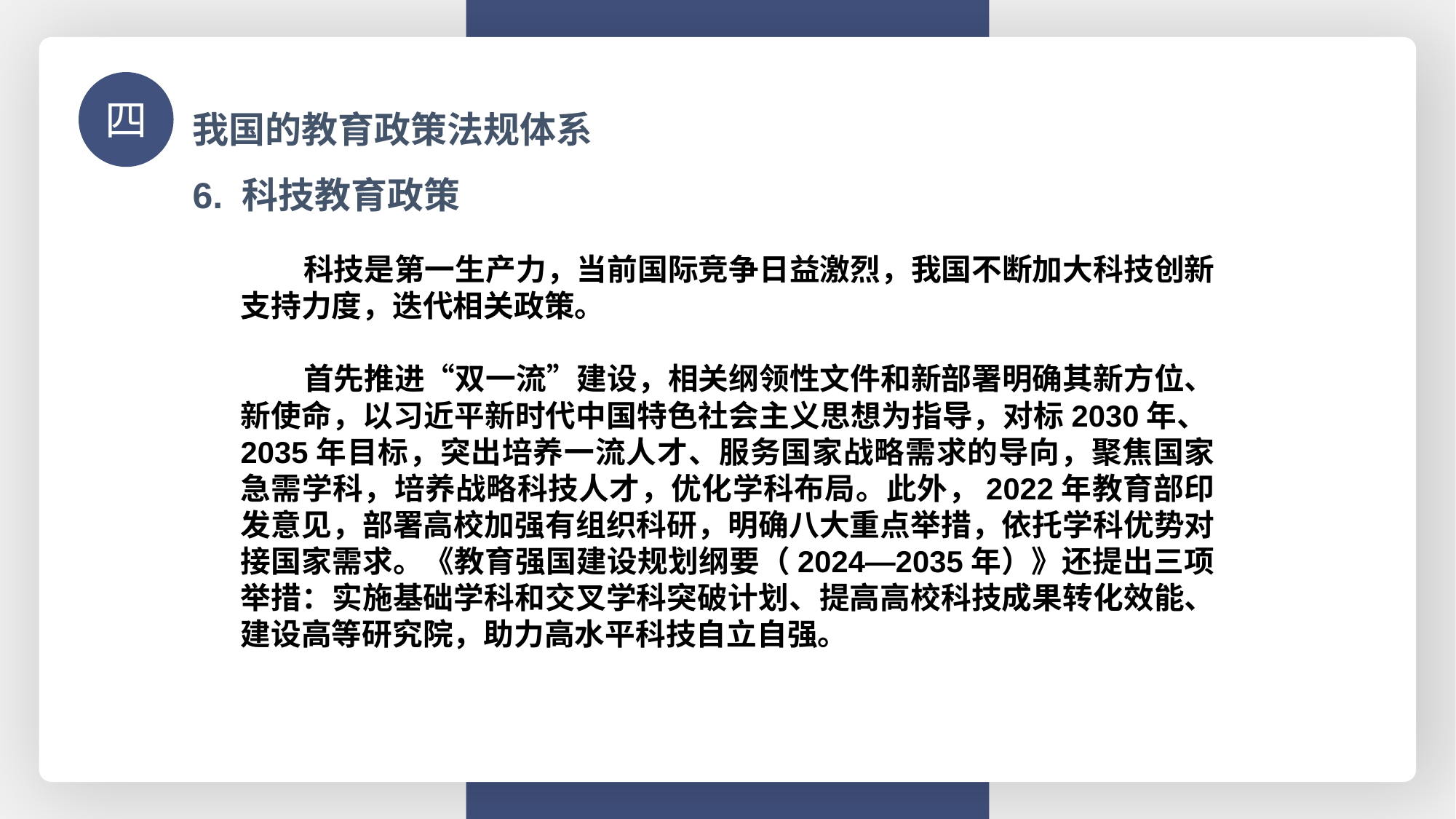

我国的教育政策法规体系
四
6. 科技教育政策
        科技是第一生产力，当前国际竞争日益激烈，我国不断加大科技创新支持力度，迭代相关政策。

        首先推进“双一流”建设，相关纲领性文件和新部署明确其新方位、新使命，以习近平新时代中国特色社会主义思想为指导，对标2030年、2035年目标，突出培养一流人才、服务国家战略需求的导向，聚焦国家急需学科，培养战略科技人才，优化学科布局。此外，2022年教育部印发意见，部署高校加强有组织科研，明确八大重点举措，依托学科优势对接国家需求。《教育强国建设规划纲要（2024—2035年）》还提出三项举措：实施基础学科和交叉学科突破计划、提高高校科技成果转化效能、建设高等研究院，助力高水平科技自立自强。